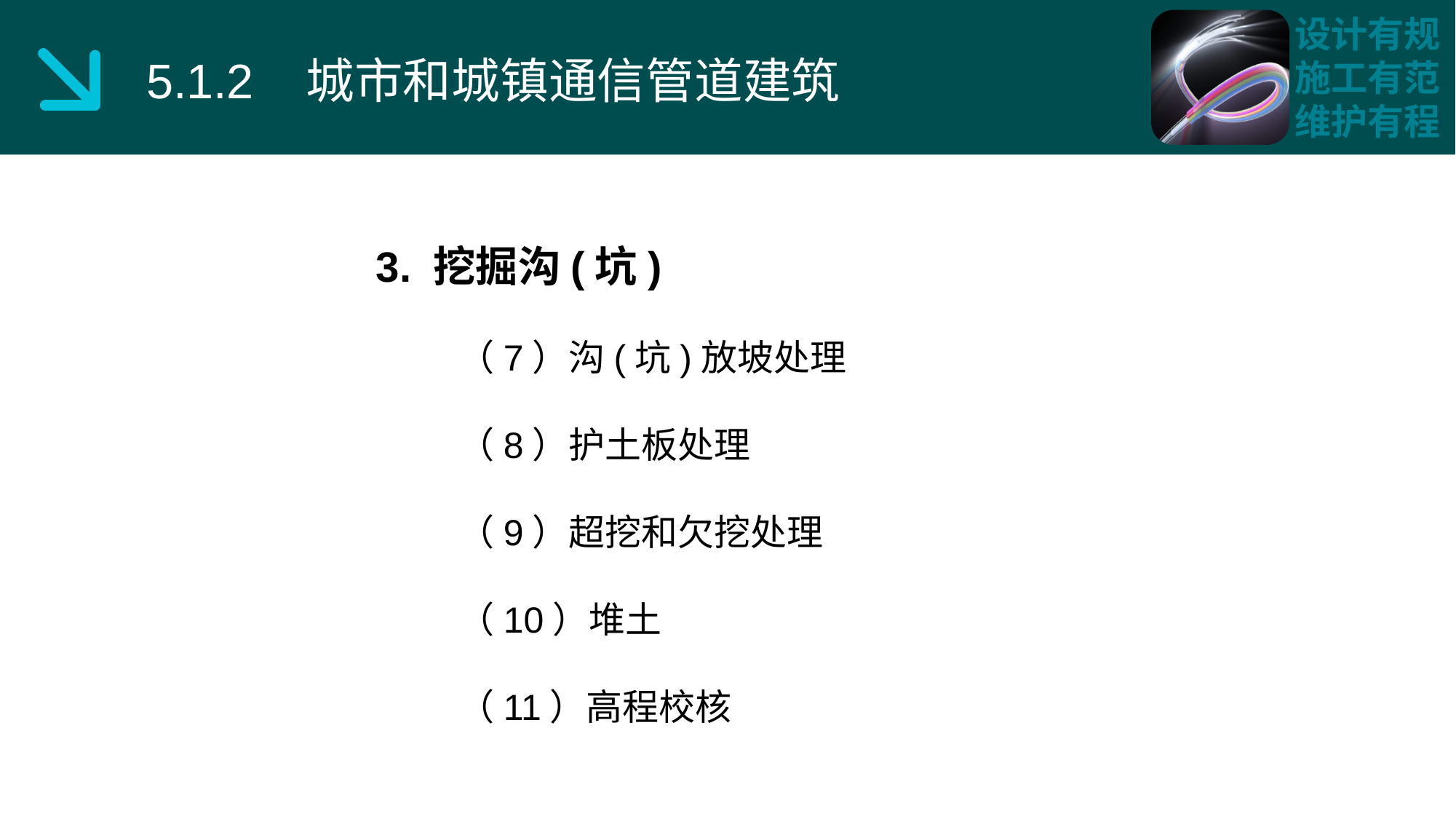

5.1.2   城市和城镇通信管道建筑

3. 挖掘沟(坑)

         （7）沟(坑)放坡处理

         （8）护土板处理

         （9）超挖和欠挖处理

         （10）堆土

         （11）高程校核